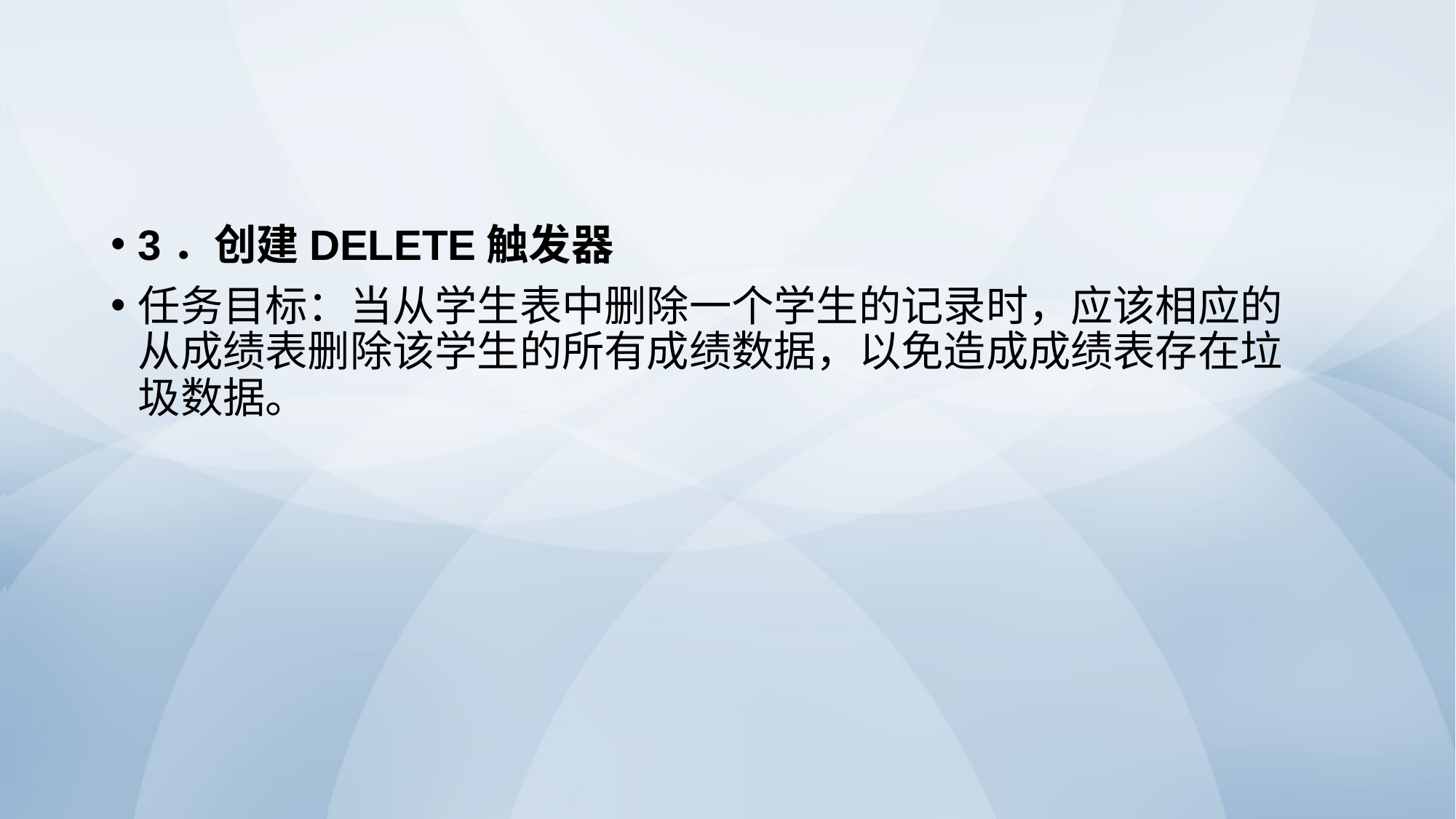

3．创建DELETE触发器
任务目标：当从学生表中删除一个学生的记录时，应该相应的从成绩表删除该学生的所有成绩数据，以免造成成绩表存在垃圾数据。